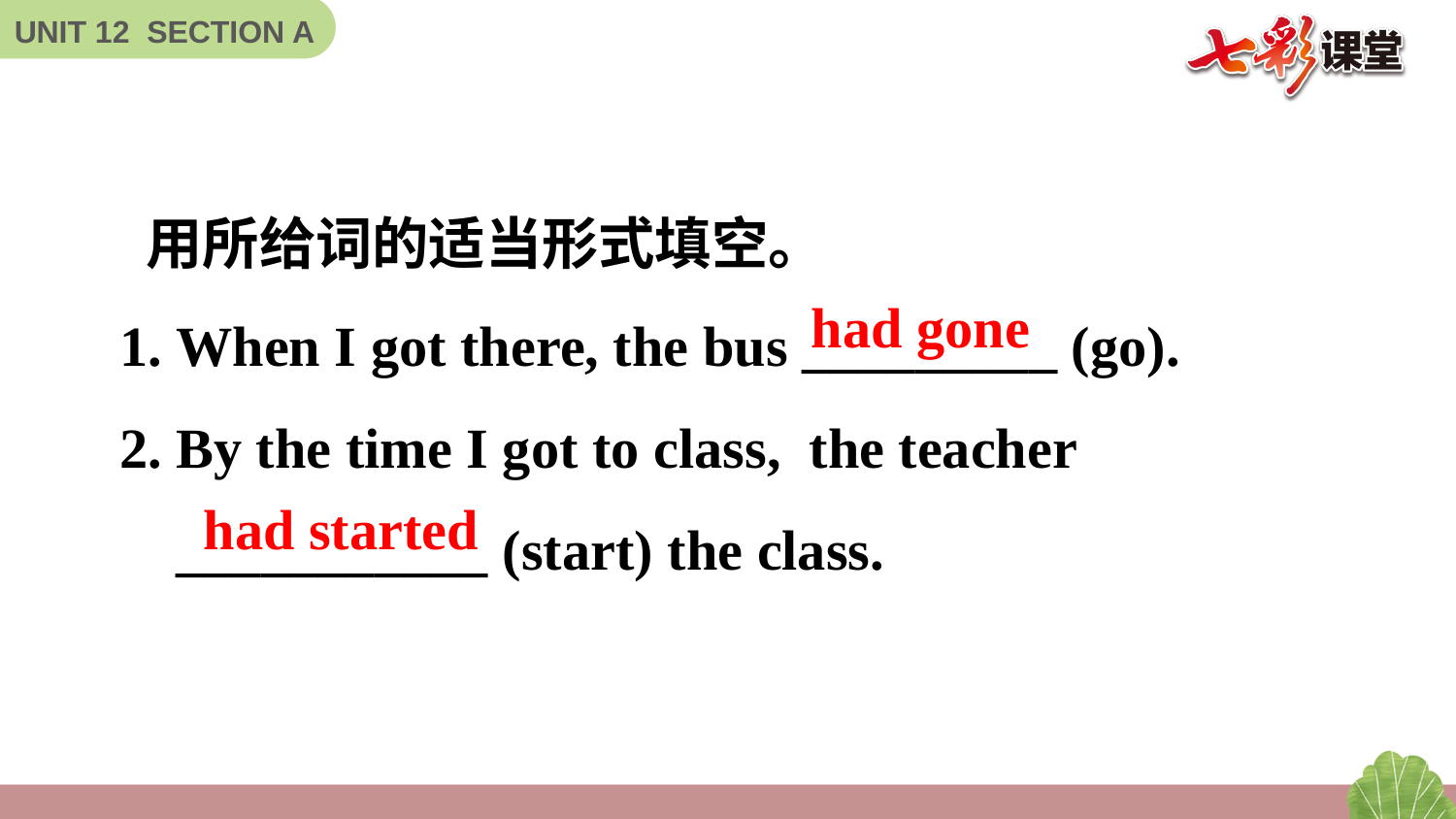

用所给词的适当形式填空。
1. When I got there, the bus _________ (go).
2. By the time I got to class,  the teacher
    ___________ (start) the class.

had gone
had started